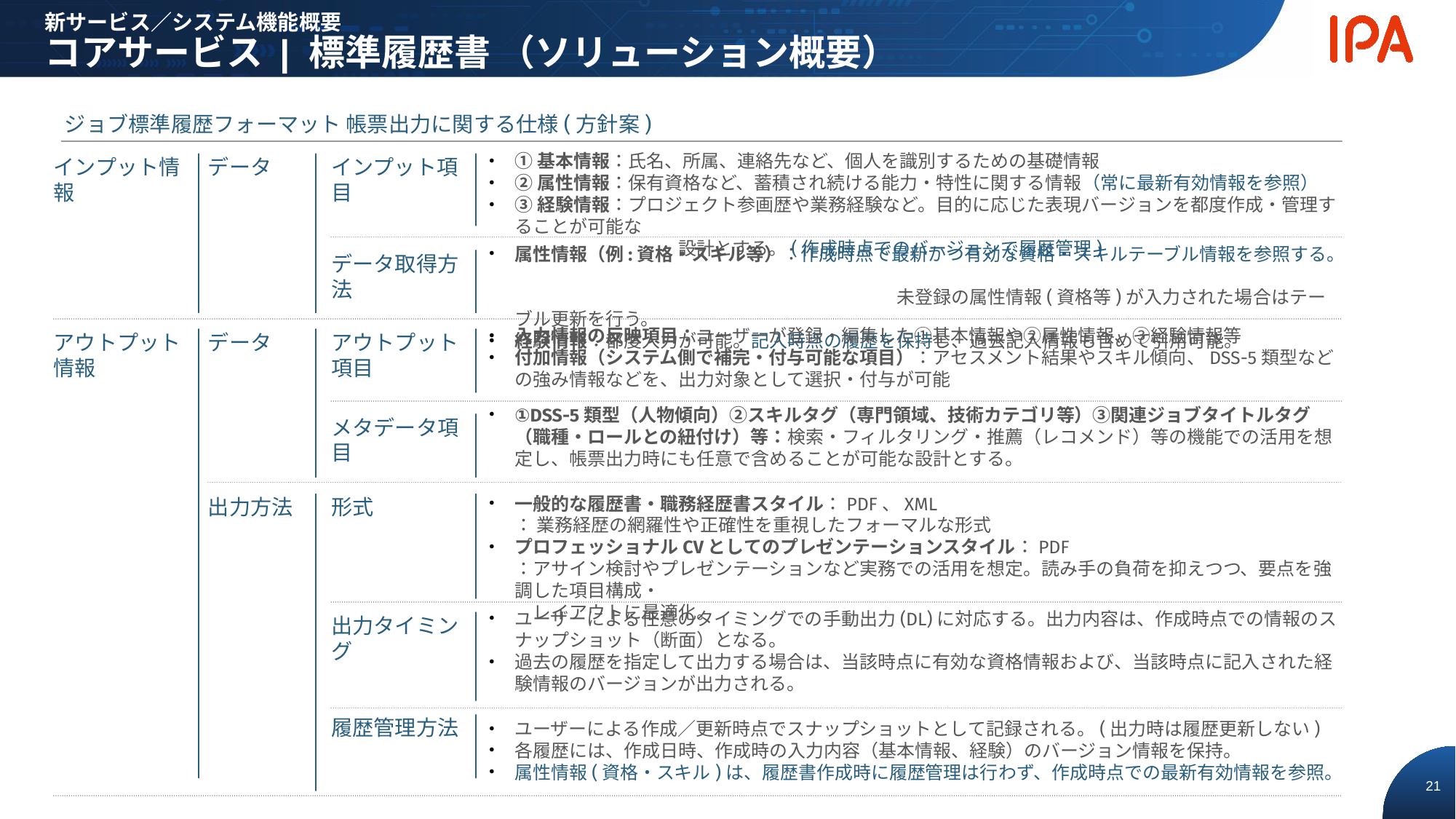

新サービス／システム機能概要
コアサービス | 標準履歴書 （ソリューション概要）
ジョブ標準履歴フォーマット 帳票出力に関する仕様(方針案)
①基本情報：氏名、所属、連絡先など、個人を識別するための基礎情報
②属性情報：保有資格など、蓄積され続ける能力・特性に関する情報（常に最新有効情報を参照）
③経験情報：プロジェクト参画歴や業務経験など。目的に応じた表現バージョンを都度作成・管理することが可能な
　　　　　　　　　設計とする。(作成時点でのバージョンで履歴管理)
インプット情報
データ
インプット項目
属性情報（例:資格・スキル等）：作成時点で最新かつ有効な資格・スキルテーブル情報を参照する。
　　　　　　　　　　　　　　　　　　　　　未登録の属性情報(資格等)が入力された場合はテーブル更新を行う。
経験情報：都度入力が可能。記入時点の履歴を保持し、過去記入情報も含めて引用可能。
データ取得方法
入力情報の反映項目：ユーザーが登録・編集した①基本情報や②属性情報、③経験情報等
付加情報（システム側で補完・付与可能な項目）：アセスメント結果やスキル傾向、DSS-5類型などの強み情報などを、出力対象として選択・付与が可能
アウトプット情報
データ
アウトプット項目
①DSS-5類型（人物傾向）②スキルタグ（専門領域、技術カテゴリ等）③関連ジョブタイトルタグ（職種・ロールとの紐付け）等：検索・フィルタリング・推薦（レコメンド）等の機能での活用を想定し、帳票出力時にも任意で含めることが可能な設計とする。
メタデータ項目
一般的な履歴書・職務経歴書スタイル：PDF、XML
： 業務経歴の網羅性や正確性を重視したフォーマルな形式
プロフェッショナルCVとしてのプレゼンテーションスタイル：PDF
：アサイン検討やプレゼンテーションなど実務での活用を想定。読み手の負荷を抑えつつ、要点を強調した項目構成・
　レイアウトに最適化。
出力方法
形式
ユーザーによる任意のタイミングでの手動出力(DL)に対応する。出力内容は、作成時点での情報のスナップショット（断面）となる。
過去の履歴を指定して出力する場合は、当該時点に有効な資格情報および、当該時点に記入された経験情報のバージョンが出力される。
出力タイミング
履歴管理方法
ユーザーによる作成／更新時点でスナップショットとして記録される。(出力時は履歴更新しない)
各履歴には、作成日時、作成時の入力内容（基本情報、経験）のバージョン情報を保持。
属性情報(資格・スキル)は、履歴書作成時に履歴管理は行わず、作成時点での最新有効情報を参照。